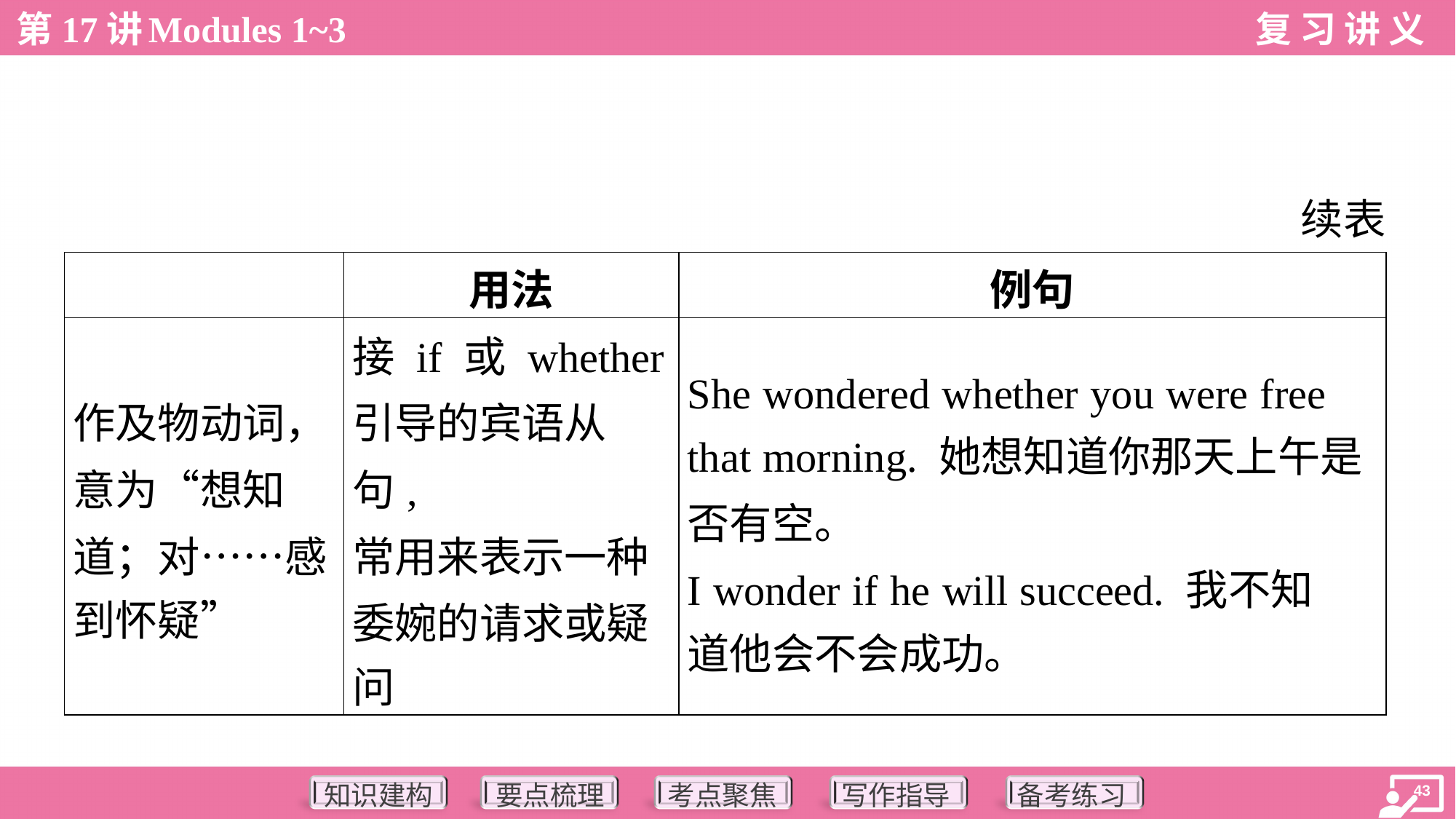

续表
|  | 用法 | 例句 |
| --- | --- | --- |
| 作及物动词， 意为“想知 道；对……感 到怀疑” | 接 if 或 whether 引导的宾语从句, 常用来表示一种 委婉的请求或疑 问 | She wondered whether you were free that morning. 她想知道你那天上午是 否有空。 I wonder if he will succeed. 我不知 道他会不会成功。 |